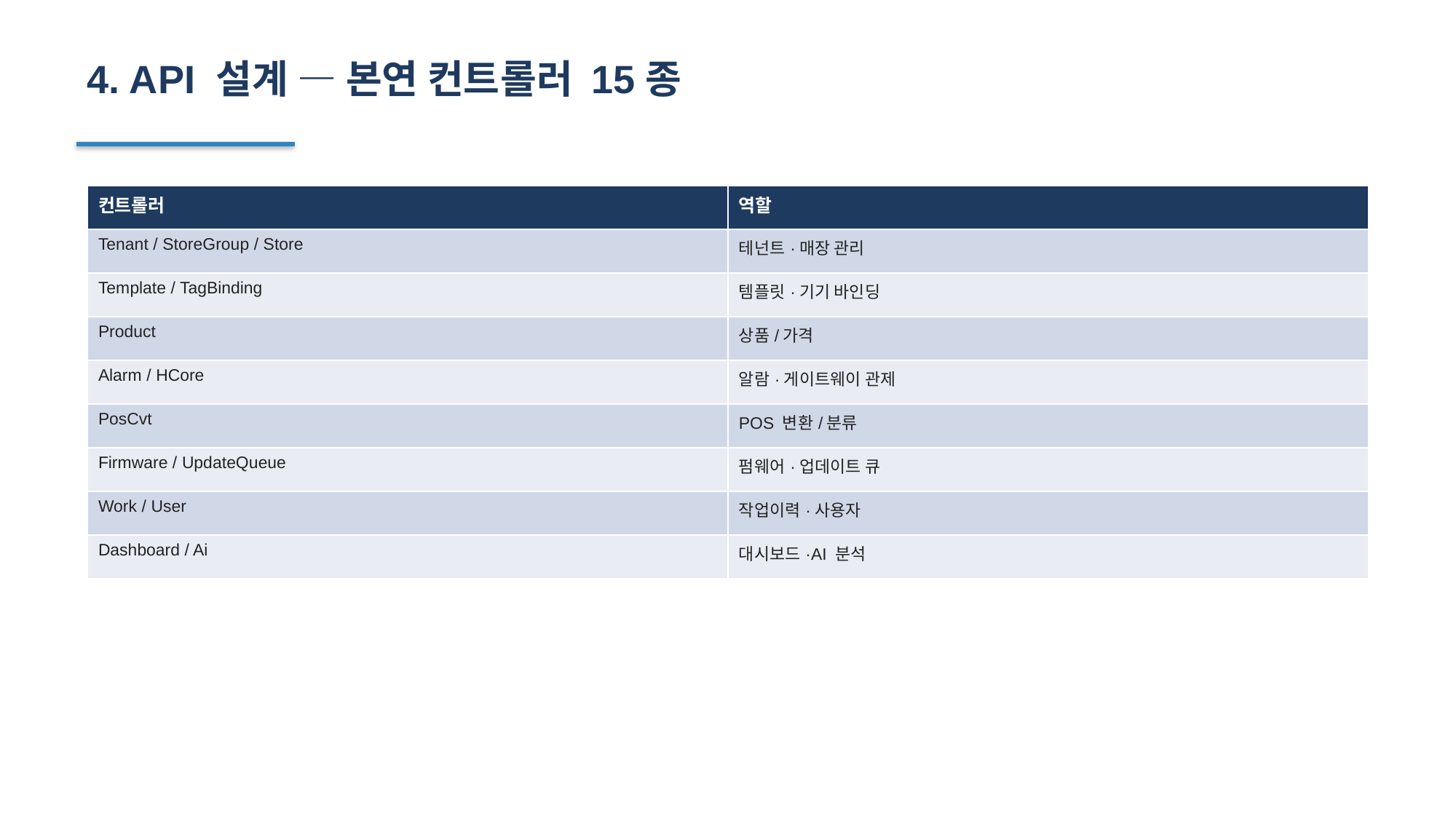

4. API 설계 — 본연 컨트롤러 15종

| 컨트롤러 | 역할 |
| --- | --- |
| Tenant / StoreGroup / Store | 테넌트·매장 관리 |
| Template / TagBinding | 템플릿·기기 바인딩 |
| Product | 상품/가격 |
| Alarm / HCore | 알람·게이트웨이 관제 |
| PosCvt | POS 변환/분류 |
| Firmware / UpdateQueue | 펌웨어·업데이트 큐 |
| Work / User | 작업이력·사용자 |
| Dashboard / Ai | 대시보드·AI 분석 |